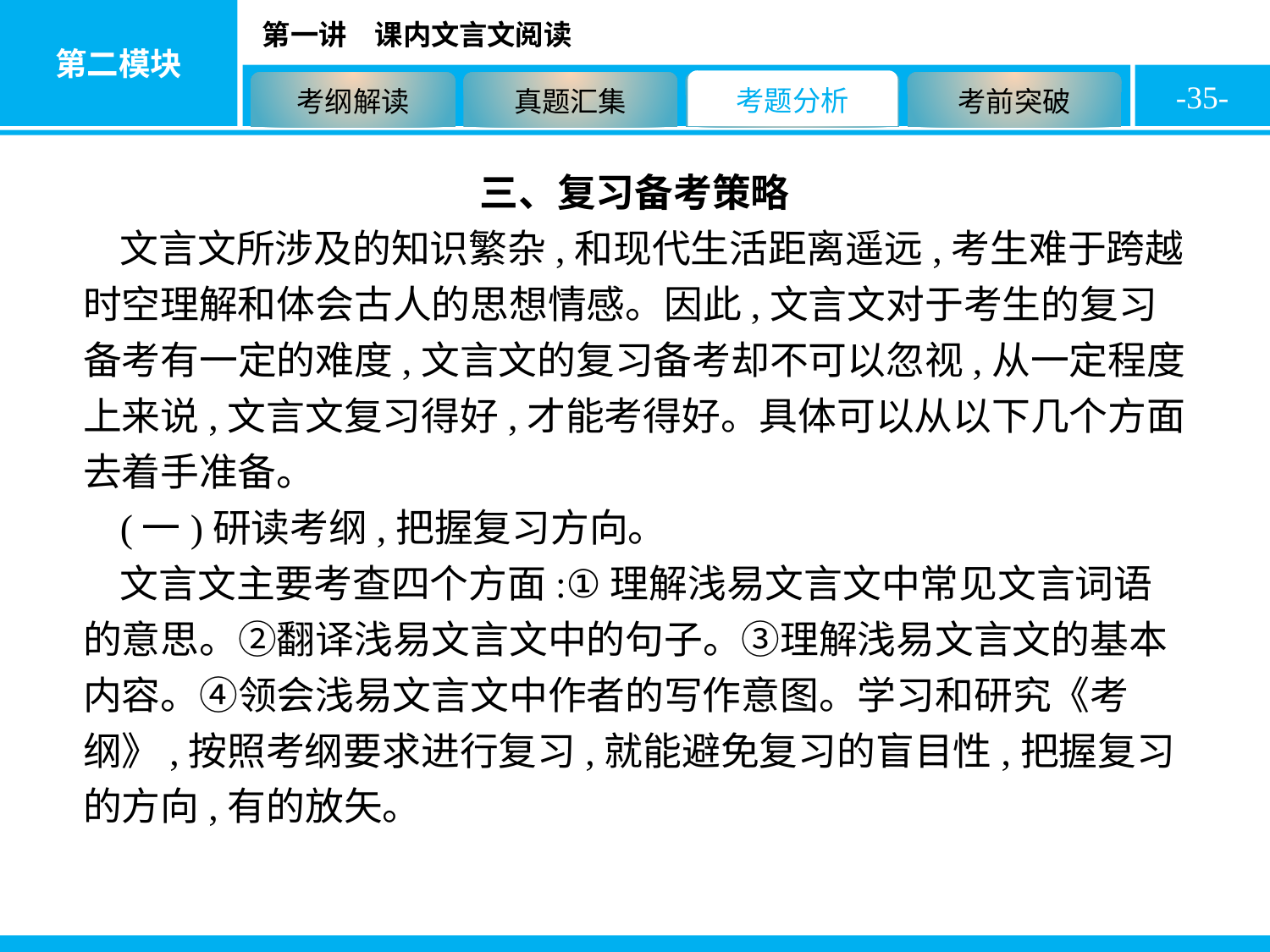

-35-
三、复习备考策略
文言文所涉及的知识繁杂,和现代生活距离遥远,考生难于跨越时空理解和体会古人的思想情感。因此,文言文对于考生的复习备考有一定的难度,文言文的复习备考却不可以忽视,从一定程度上来说,文言文复习得好,才能考得好。具体可以从以下几个方面去着手准备。
(一)研读考纲,把握复习方向。
文言文主要考查四个方面:①理解浅易文言文中常见文言词语的意思。②翻译浅易文言文中的句子。③理解浅易文言文的基本内容。④领会浅易文言文中作者的写作意图。学习和研究《考纲》,按照考纲要求进行复习,就能避免复习的盲目性,把握复习的方向,有的放矢。